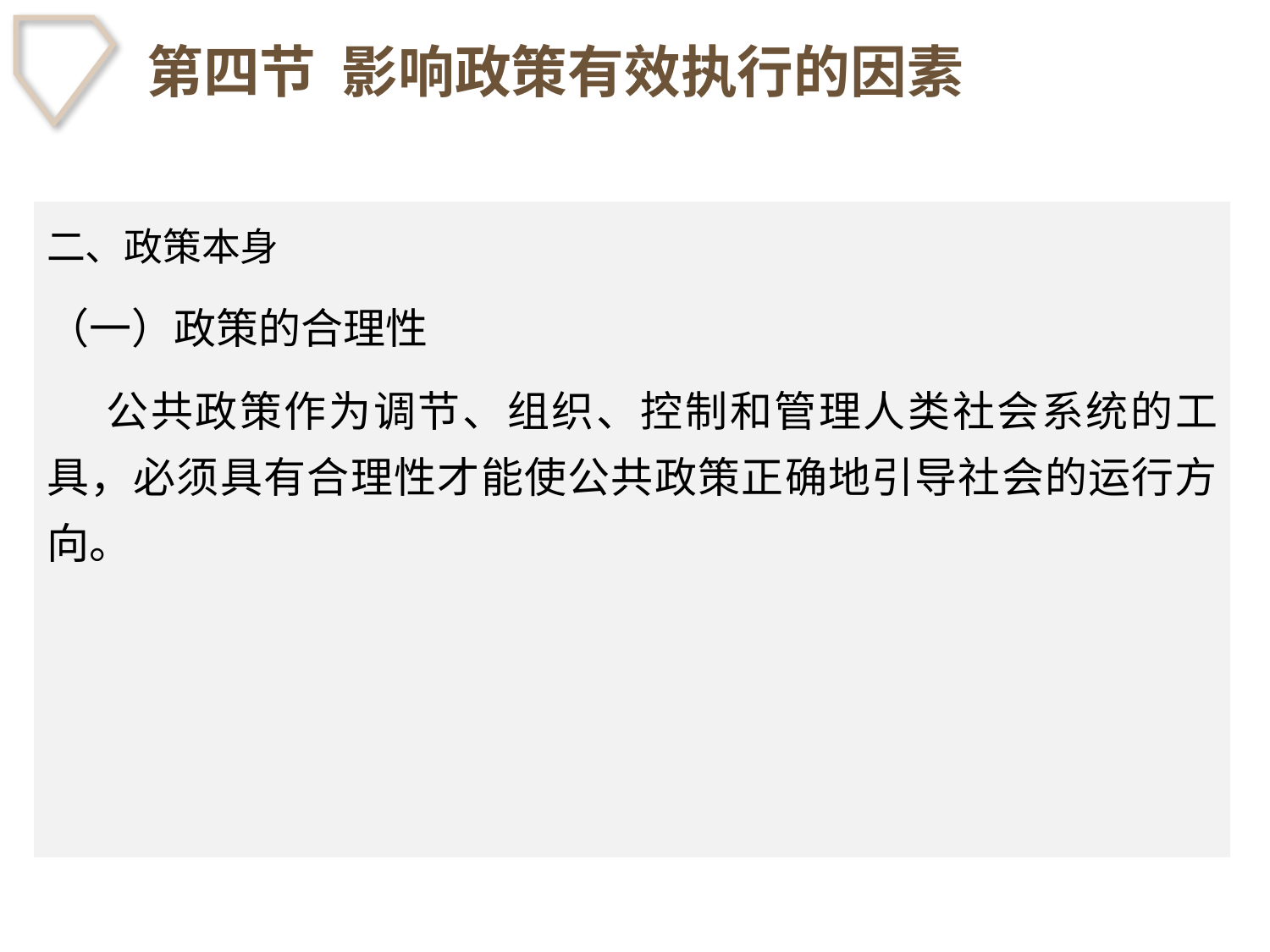

# 第四节  影响政策有效执行的因素
二、政策本身
（一）政策的合理性
    公共政策作为调节、组织、控制和管理人类社会系统的工具，必须具有合理性才能使公共政策正确地引导社会的运行方向。